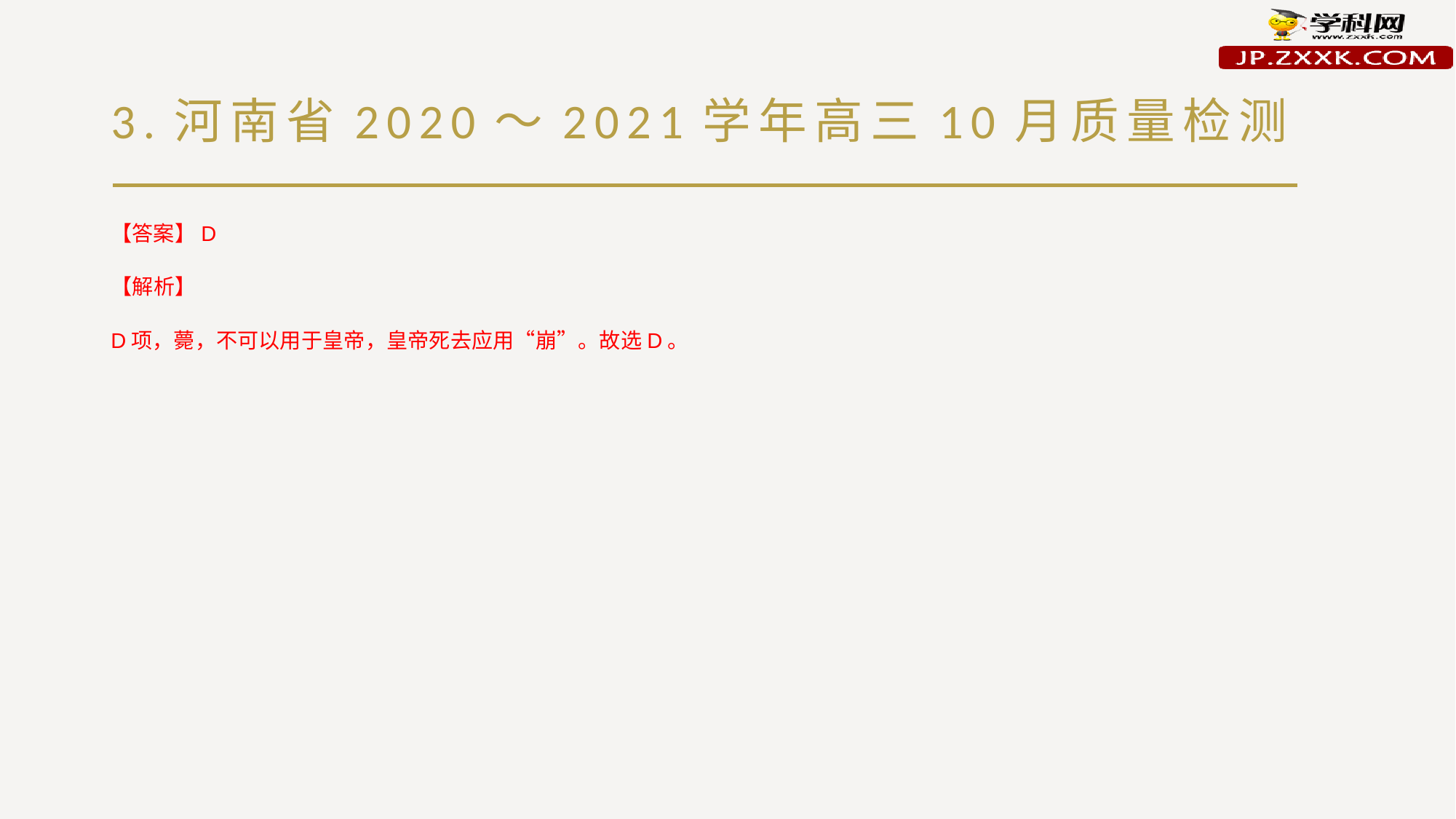

# 3.河南省2020～2021学年高三10月质量检测
【答案】D
【解析】
D项，薨，不可以用于皇帝，皇帝死去应用“崩”。故选D。